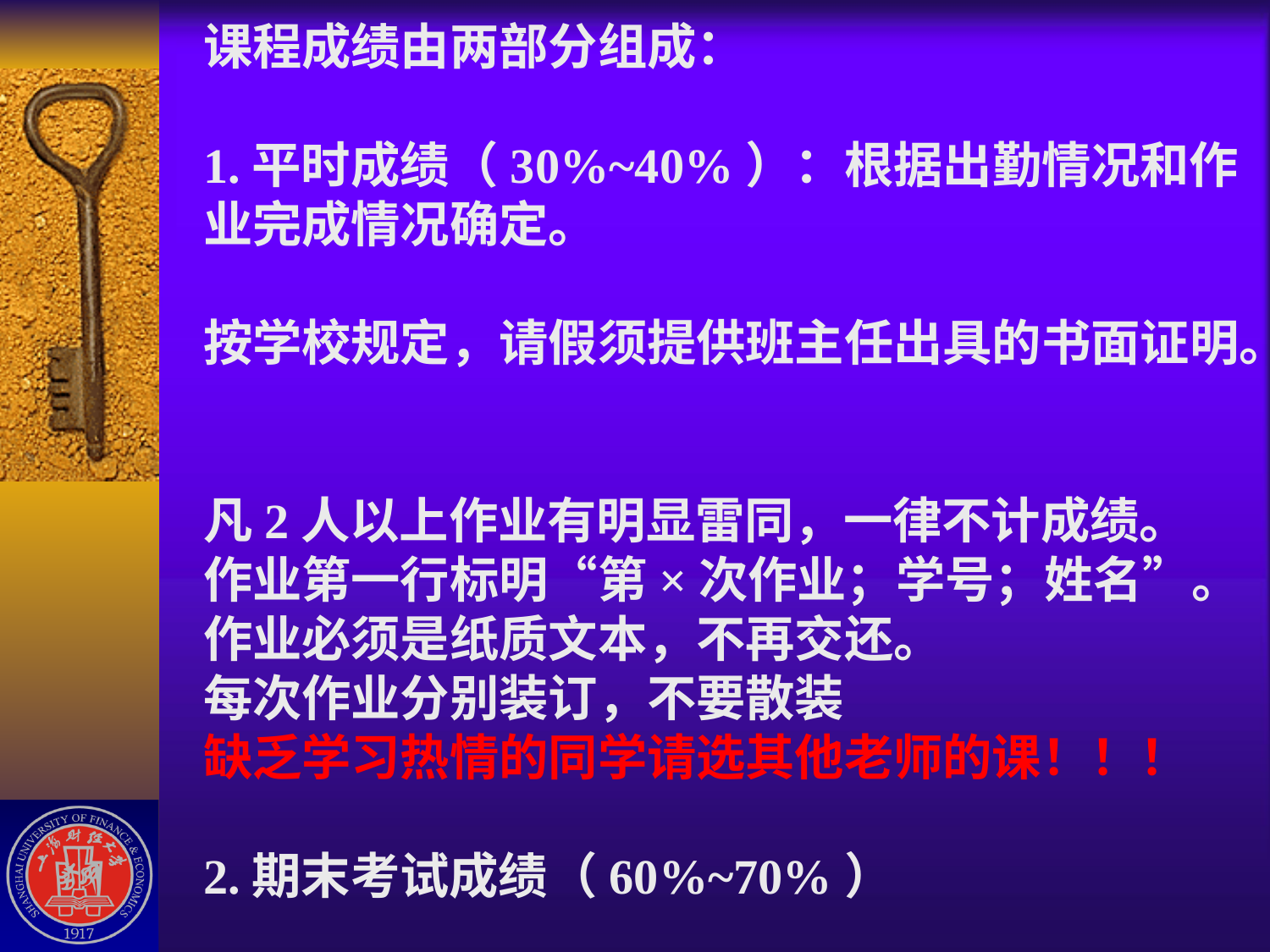

# 课程成绩由两部分组成： 1.平时成绩（30%~40%）：根据出勤情况和作业完成情况确定。 按学校规定，请假须提供班主任出具的书面证明。 凡2人以上作业有明显雷同，一律不计成绩。 作业第一行标明“第×次作业；学号；姓名”。 作业必须是纸质文本，不再交还。 每次作业分别装订，不要散装 缺乏学习热情的同学请选其他老师的课！！！ 2.期末考试成绩（60%~70%）